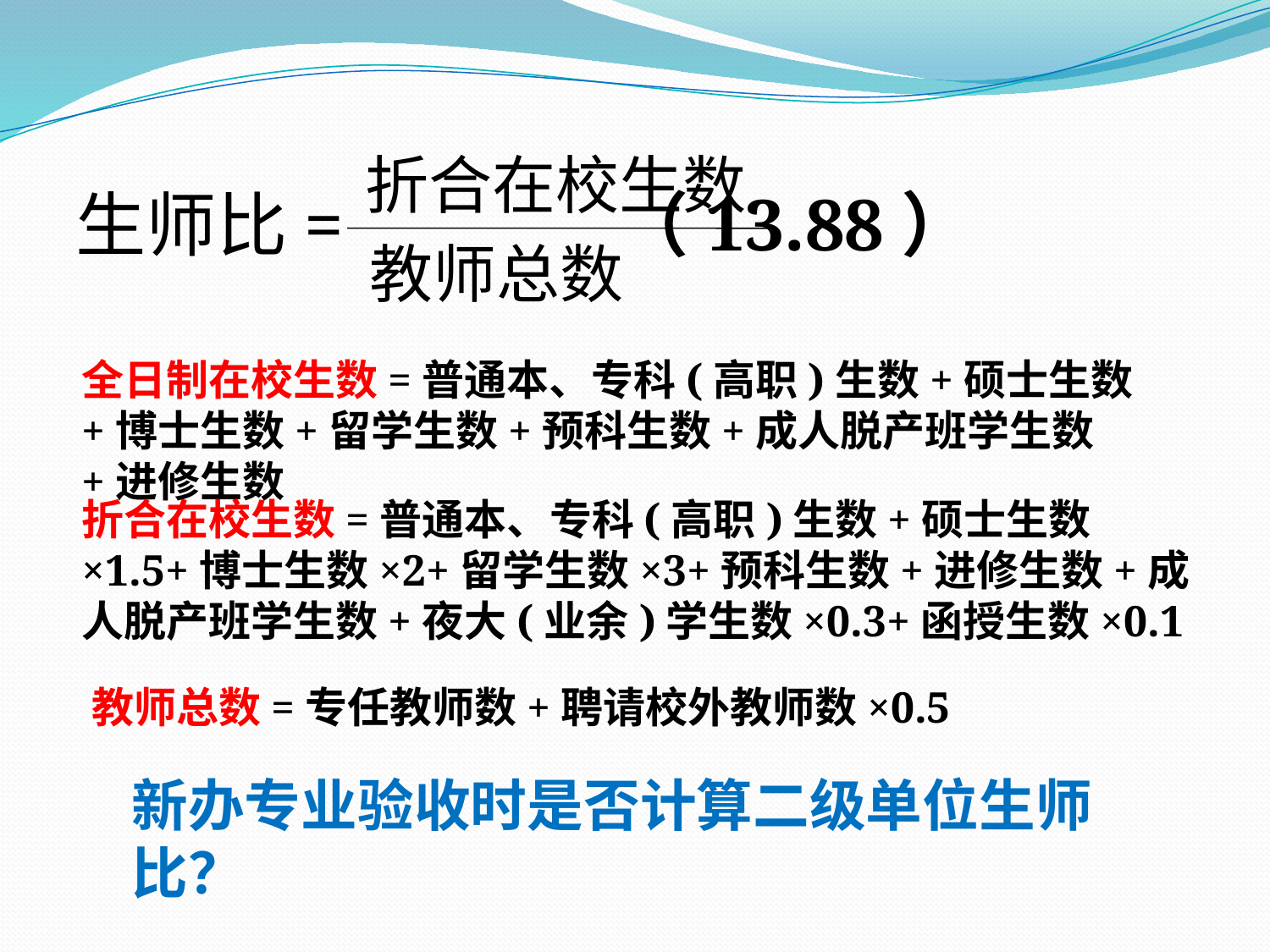

折合在校生数
生师比=              （13.88）

教师总数
全日制在校生数=普通本、专科(高职)生数+硕士生数+博士生数+留学生数+预科生数+成人脱产班学生数+进修生数
折合在校生数=普通本、专科(高职)生数+硕士生数×1.5+博士生数×2+留学生数×3+预科生数+进修生数+成人脱产班学生数+夜大(业余)学生数×0.3+函授生数×0.1
教师总数=专任教师数+聘请校外教师数×0.5
新办专业验收时是否计算二级单位生师比？